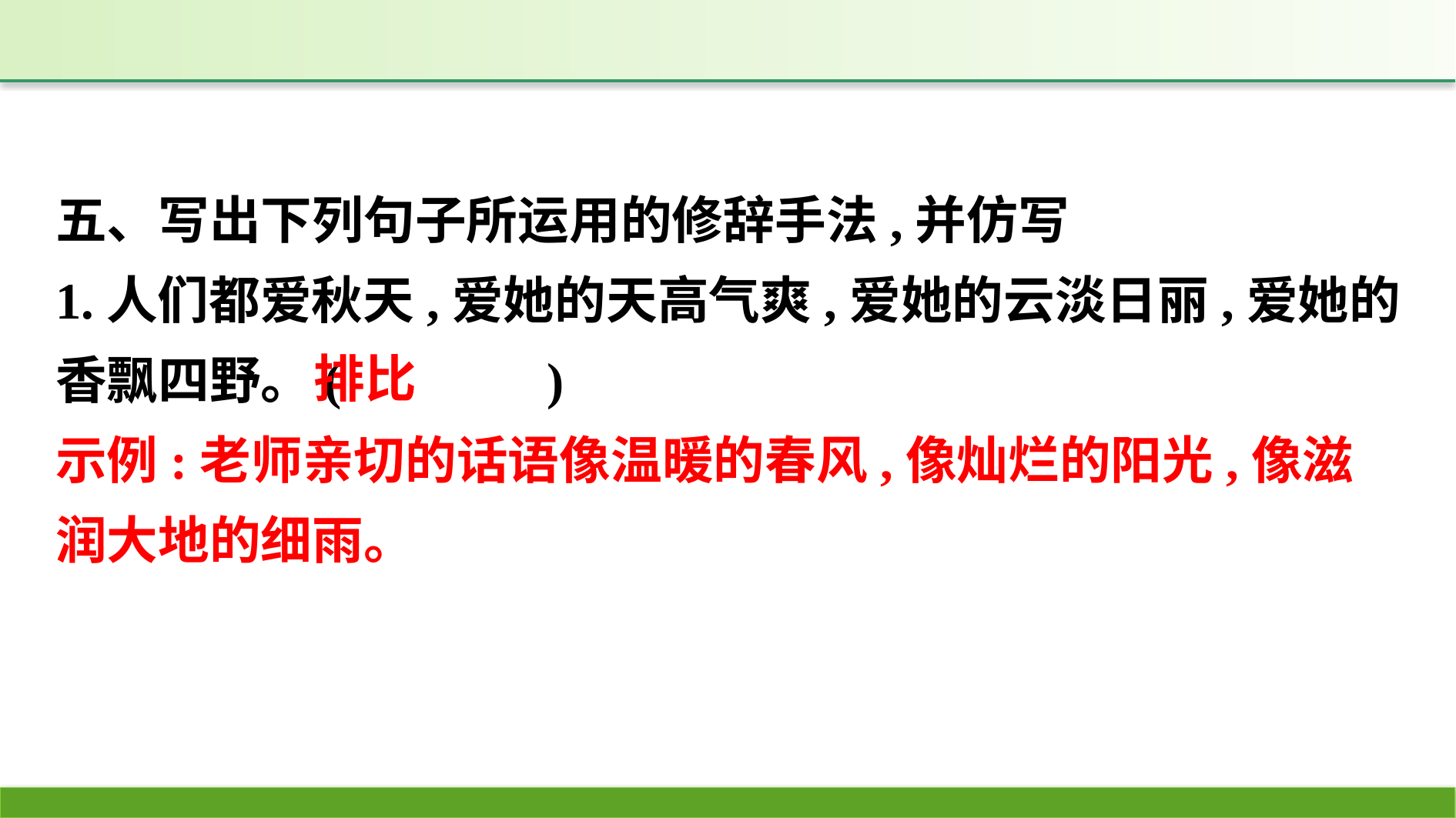

五、写出下列句子所运用的修辞手法,并仿写
1.人们都爱秋天,爱她的天高气爽,爱她的云淡日丽,爱她的香飘四野。(          　)
示例:老师亲切的话语像温暖的春风,像灿烂的阳光,像滋润大地的细雨。
排比